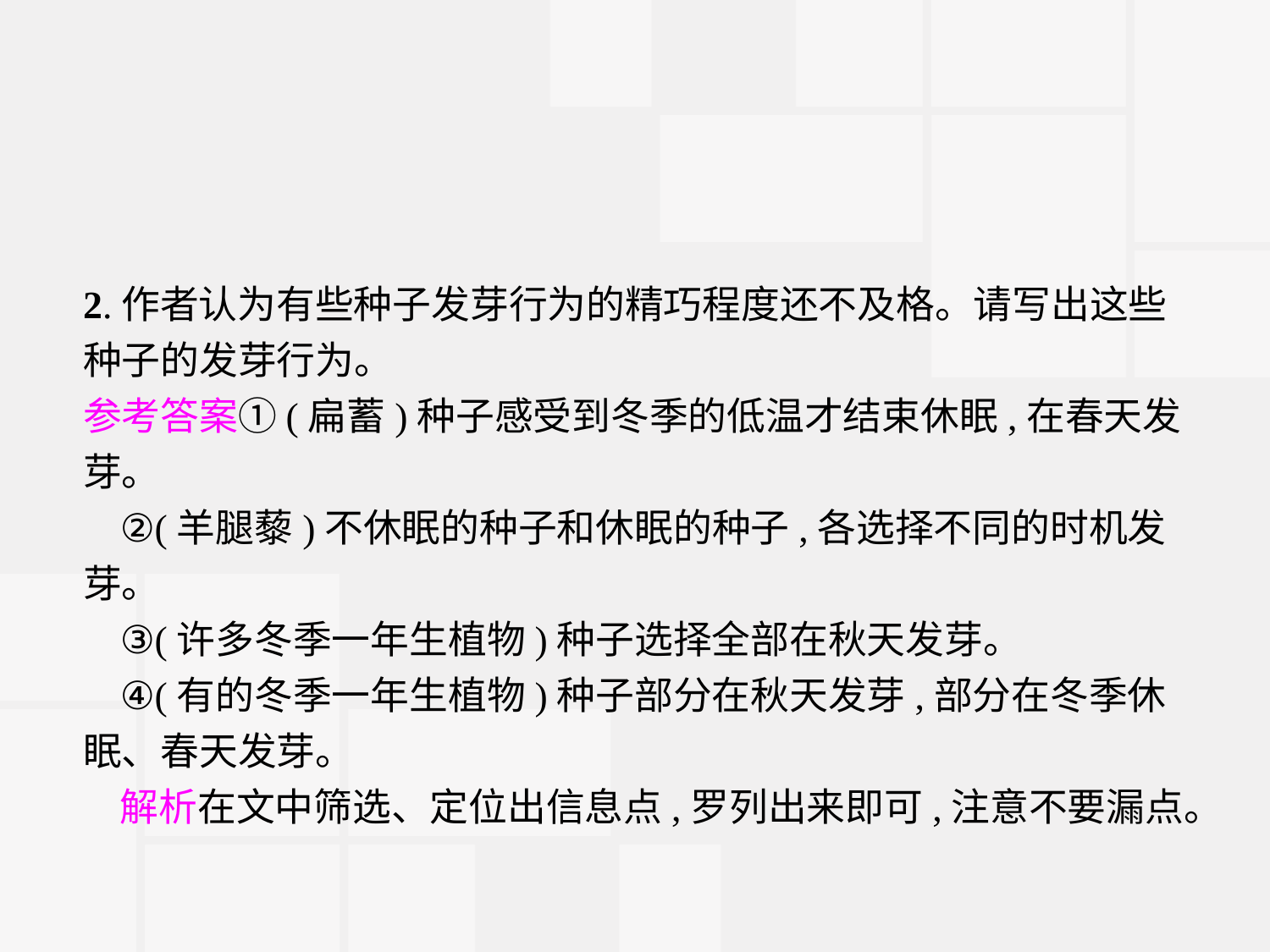

2.作者认为有些种子发芽行为的精巧程度还不及格。请写出这些种子的发芽行为。
参考答案①(扁蓄)种子感受到冬季的低温才结束休眠,在春天发芽。
②(羊腿藜)不休眠的种子和休眠的种子,各选择不同的时机发芽。
③(许多冬季一年生植物)种子选择全部在秋天发芽。
④(有的冬季一年生植物)种子部分在秋天发芽,部分在冬季休眠、春天发芽。
解析在文中筛选、定位出信息点,罗列出来即可,注意不要漏点。